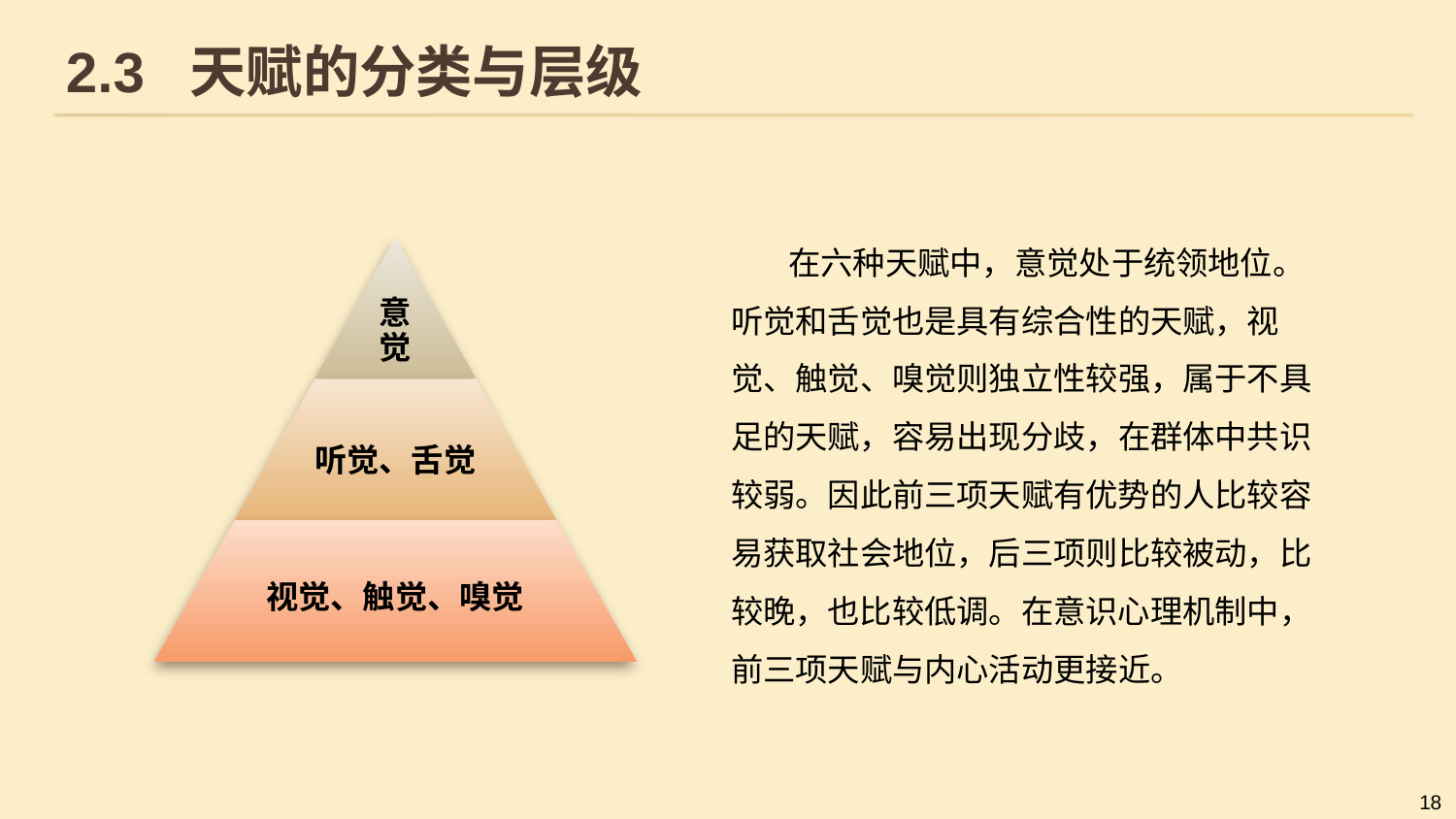

# 2.3  天赋的分类与层级
在六种天赋中，意觉处于统领地位。听觉和舌觉也是具有综合性的天赋，视觉、触觉、嗅觉则独立性较强，属于不具足的天赋，容易出现分歧，在群体中共识较弱。因此前三项天赋有优势的人比较容易获取社会地位，后三项则比较被动，比较晚，也比较低调。在意识心理机制中，前三项天赋与内心活动更接近。
意觉
听觉、舌觉
视觉、触觉、嗅觉
18